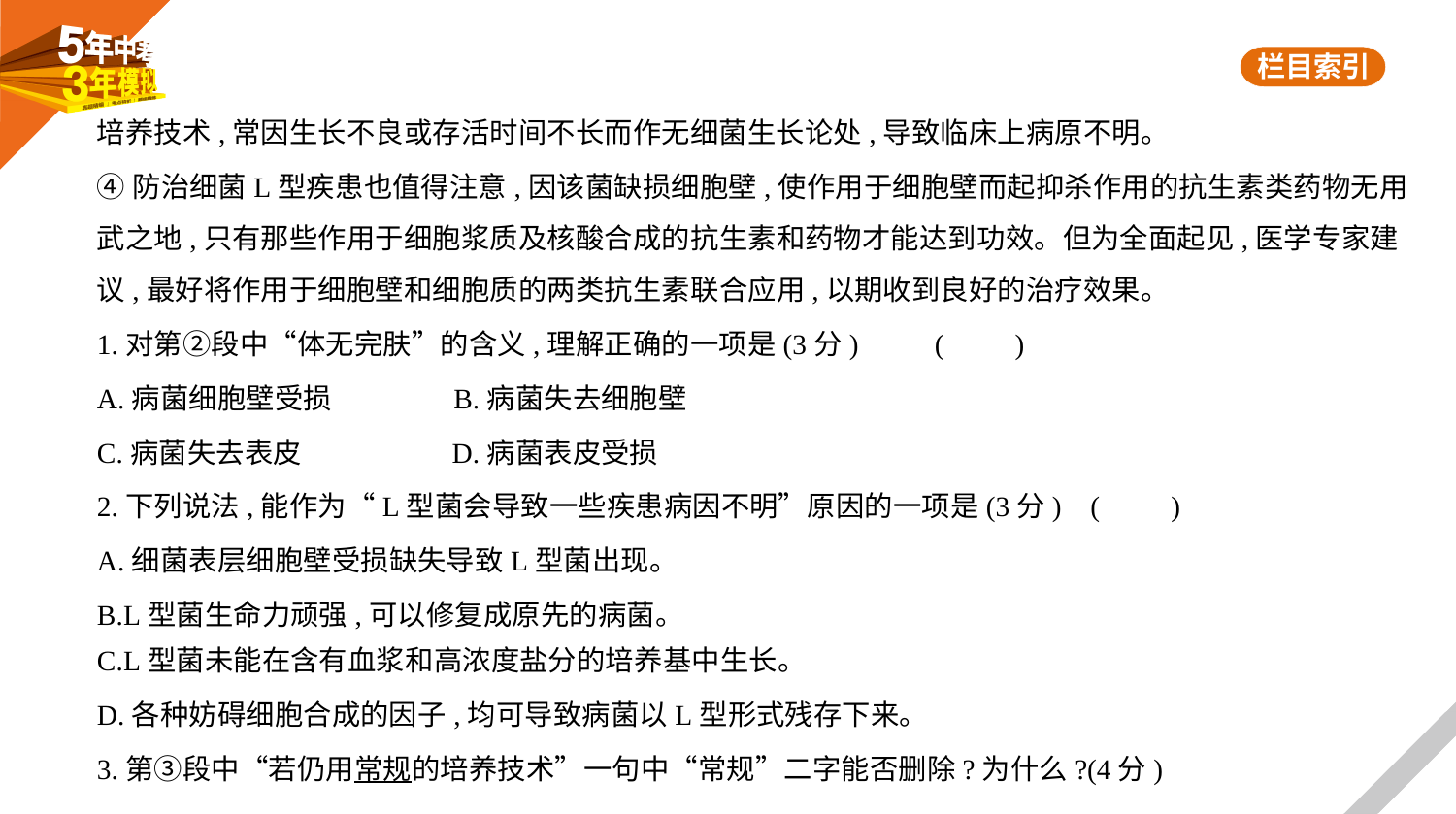

培养技术,常因生长不良或存活时间不长而作无细菌生长论处,导致临床上病原不明。
④防治细菌L型疾患也值得注意,因该菌缺损细胞壁,使作用于细胞壁而起抑杀作用的抗生素类药物无用
武之地,只有那些作用于细胞浆质及核酸合成的抗生素和药物才能达到功效。但为全面起见,医学专家建
议,最好将作用于细胞壁和细胞质的两类抗生素联合应用,以期收到良好的治疗效果。
1.对第②段中“体无完肤”的含义,理解正确的一项是(3分)　  (　　)
A.病菌细胞壁受损　　　　B.病菌失去细胞壁
C.病菌失去表皮　　　　　D.病菌表皮受损
2.下列说法,能作为“L型菌会导致一些疾患病因不明”原因的一项是(3分) (　　)
A.细菌表层细胞壁受损缺失导致L型菌出现。
B.L型菌生命力顽强,可以修复成原先的病菌。
C.L型菌未能在含有血浆和高浓度盐分的培养基中生长。
D.各种妨碍细胞合成的因子,均可导致病菌以L型形式残存下来。
3.第③段中“若仍用常规的培养技术”一句中“常规”二字能否删除?为什么?(4分)